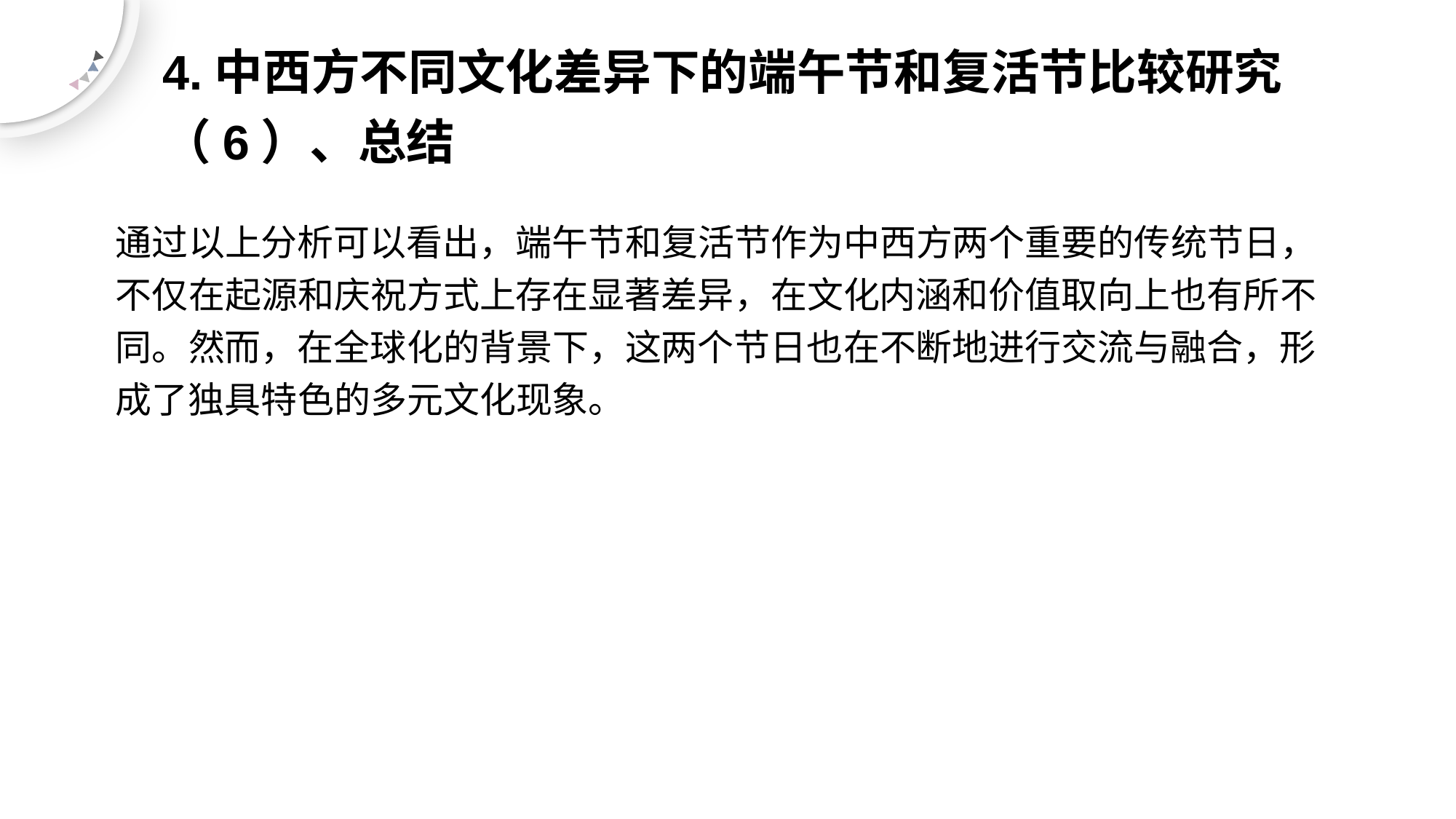

# 4.中西方不同文化差异下的端午节和复活节比较研究 （6）、总结
通过以上分析可以看出，端午节和复活节作为中西方两个重要的传统节日，不仅在起源和庆祝方式上存在显著差异，在文化内涵和价值取向上也有所不同。然而，在全球化的背景下，这两个节日也在不断地进行交流与融合，形成了独具特色的多元文化现象。